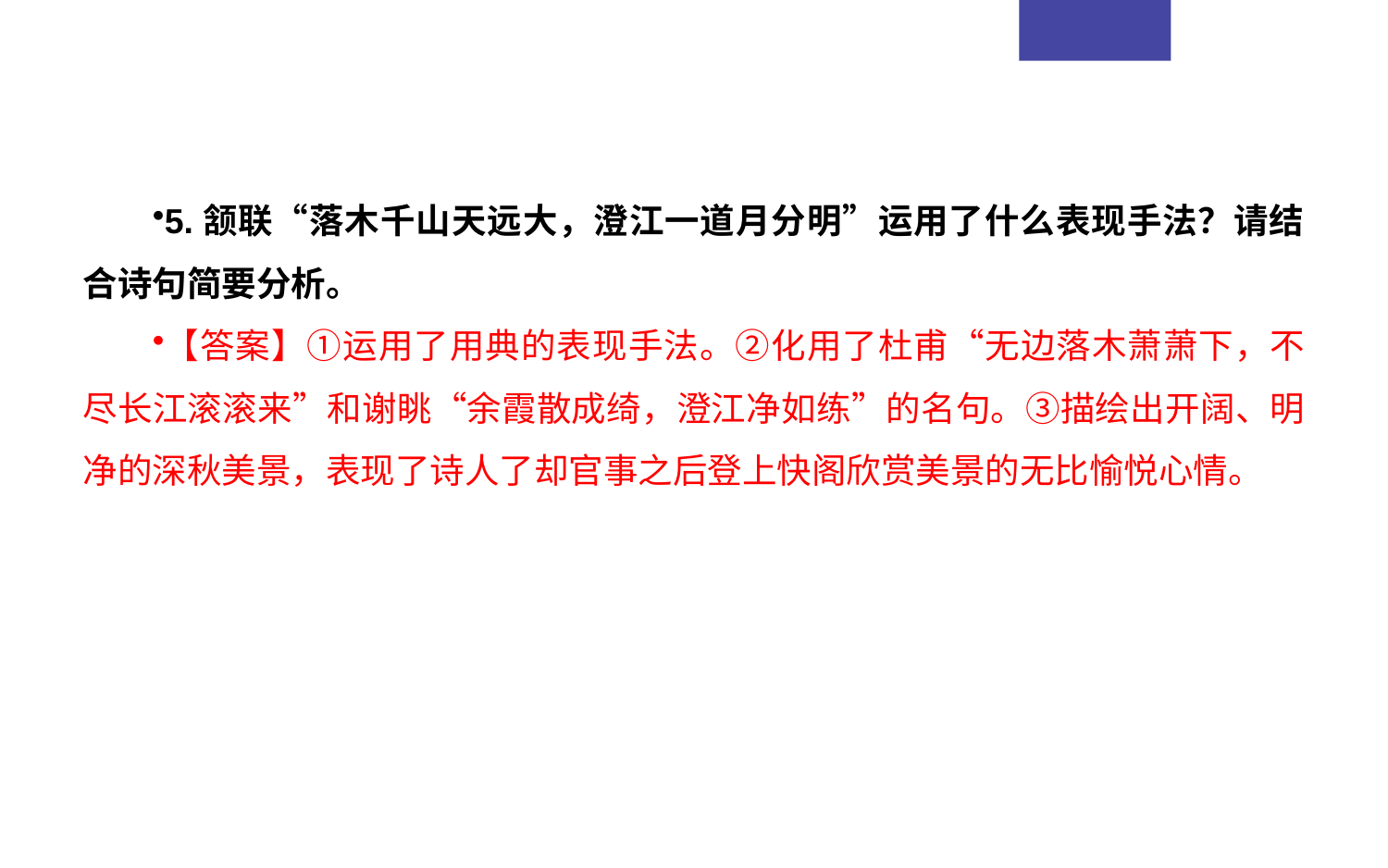

5.颔联“落木千山天远大，澄江一道月分明”运用了什么表现手法？请结合诗句简要分析。
【答案】①运用了用典的表现手法。②化用了杜甫“无边落木萧萧下，不尽长江滚滚来”和谢眺“余霞散成绮，澄江净如练”的名句。③描绘出开阔、明净的深秋美景，表现了诗人了却官事之后登上快阁欣赏美景的无比愉悦心情。